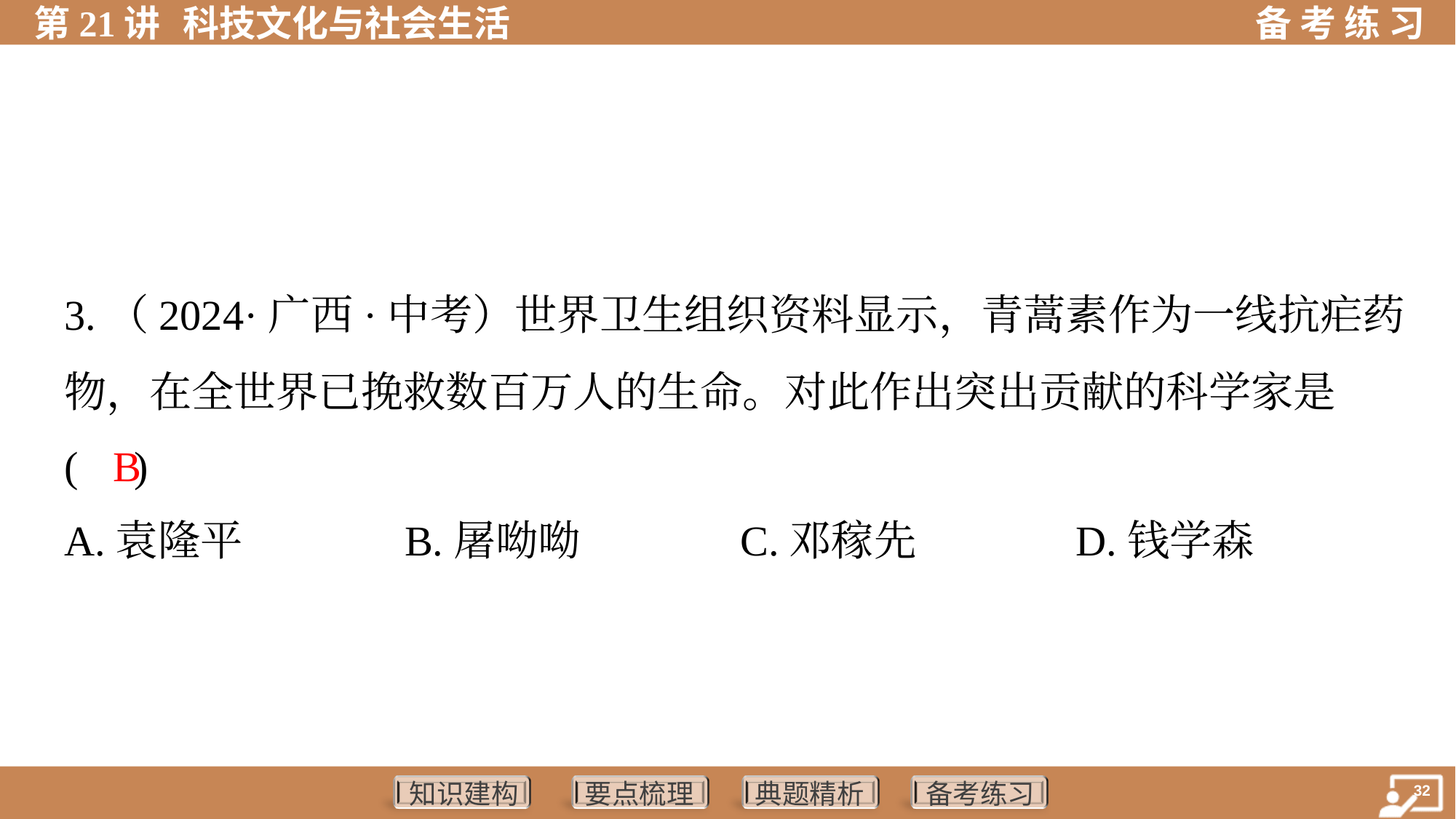

3.（2024·广西·中考）世界卫生组织资料显示，青蒿素作为一线抗疟药
物，在全世界已挽救数百万人的生命。对此作出突出贡献的科学家是
(     )
B
A.袁隆平	B.屠呦呦	C.邓稼先	D.钱学森